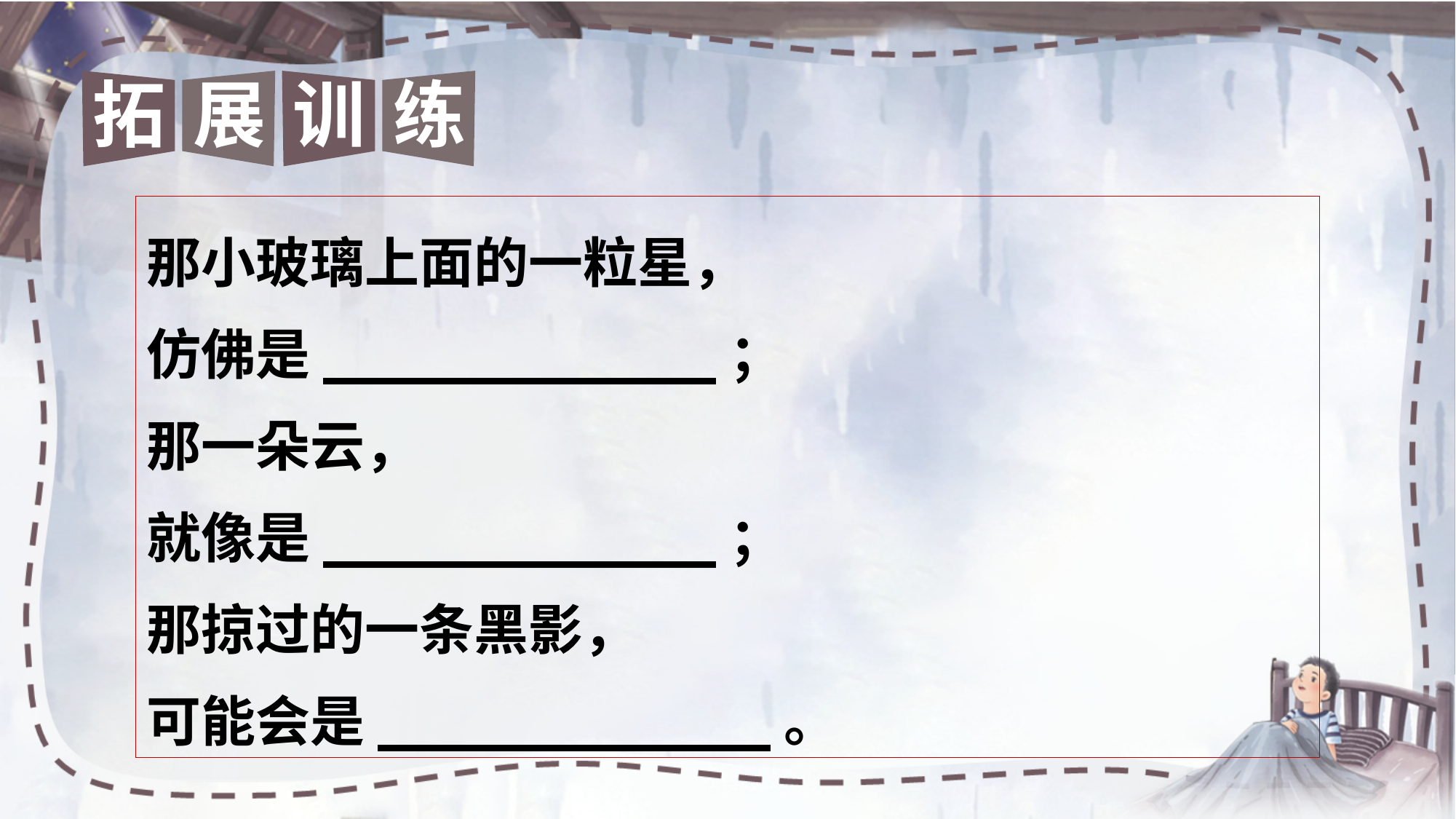

拓
展
训
练
那小玻璃上面的一粒星，
仿佛是____________；
那一朵云，
就像是____________；
那掠过的一条黑影，
可能会是____________。